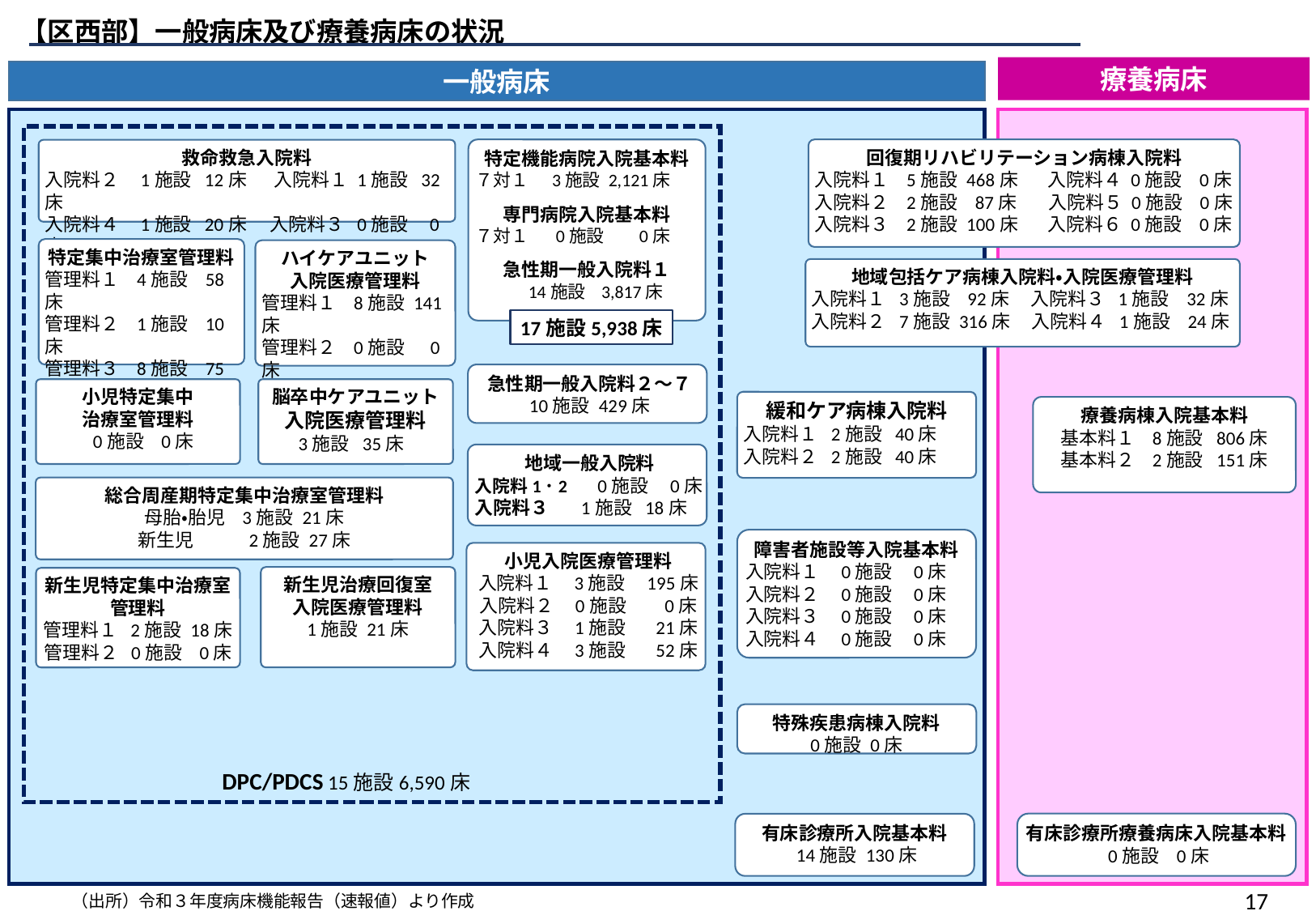

【区西部】一般病床及び療養病床の状況
療養病床
一般病床

特定機能病院入院基本料
７対１     3施設 2,121床

専門病院入院基本料
７対１      0施設        0床

急性期一般入院料１
             14施設   3,817床

回復期リハビリテーション病棟入院料
入院料１   5施設 468床       入院料４ 0施設   0床
入院料２   2施設   87床　   入院料５ 0施設   0床
入院料３   2施設 100床       入院料６ 0施設   0床
救命救急入院料
入院料２    1施設  12床　  入院料１ 1施設  32床
入院料４    1施設  20床　 入院料３  0施設    0床
特定集中治療室管理料
管理料１   4施設   58床
管理料２   1施設   10床
管理料３   8施設   75床
管理料４   0施設     0床
ハイケアユニット
入院医療管理料
管理料１   8施設 141床
管理料２   0施設     0床
地域包括ケア病棟入院料・入院医療管理料
入院料１  3施設   92床     入院料３  1施設   32床
入院料２  7施設 316床     入院料４  1施設   24床
17施設5,938床
急性期一般入院料２～７
10施設 429床
小児特定集中
治療室管理料
            0施設   0床
脳卒中ケアユニット
入院医療管理料
        3施設  35床
緩和ケア病棟入院料
入院料１  2施設  40床
入院料２  2施設  40床
療養病棟入院基本料
基本料１   8施設  806床
基本料２   2施設  151床
地域一般入院料
入院料1･2　 0施設    0床
入院料３　  1施設  18床
総合周産期特定集中治療室管理料
母胎・胎児   3施設 21床
新生児            2施設 27床

障害者施設等入院基本料
入院料１    0施設    0床
入院料２    0施設    0床
入院料３    0施設    0床
入院料４    0施設    0床
小児入院医療管理料
入院料１    3施設    195床
入院料２    0施設        0床
入院料３    1施設      21床
入院料４    3施設      52床
新生児治療回復室
入院医療管理料
1施設 21床
新生児特定集中治療室
管理料
管理料１  2施設 18床
管理料２  0施設   0床
特殊疾患病棟入院料
0施設 0床
DPC/PDCS 15施設6,590床
有床診療所療養病床入院基本料
 0施設   0床
有床診療所入院基本料
 14施設 130床
17
（出所）令和３年度病床機能報告（速報値）より作成